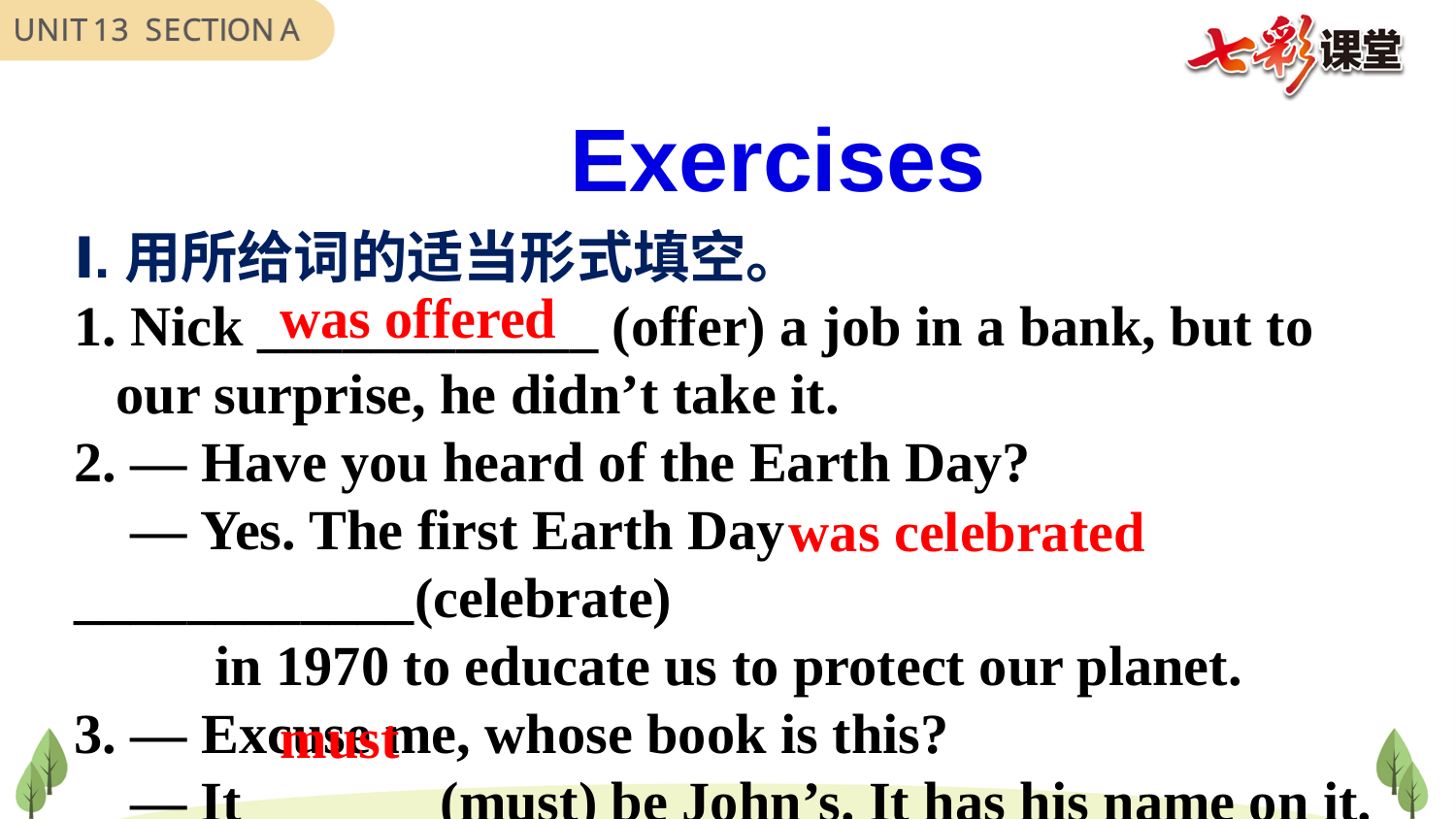

Exercises
Ⅰ.用所给词的适当形式填空。
1. Nick ____________ (offer) a job in a bank, but to
   our surprise, he didn’t take it.
2. — Have you heard of the Earth Day?
    — Yes. The first Earth Day ____________(celebrate)
          in 1970 to educate us to protect our planet.
3. — Excuse me, whose book is this?
    — It ______ (must) be John’s. It has his name on it.
was offered
was celebrated
must